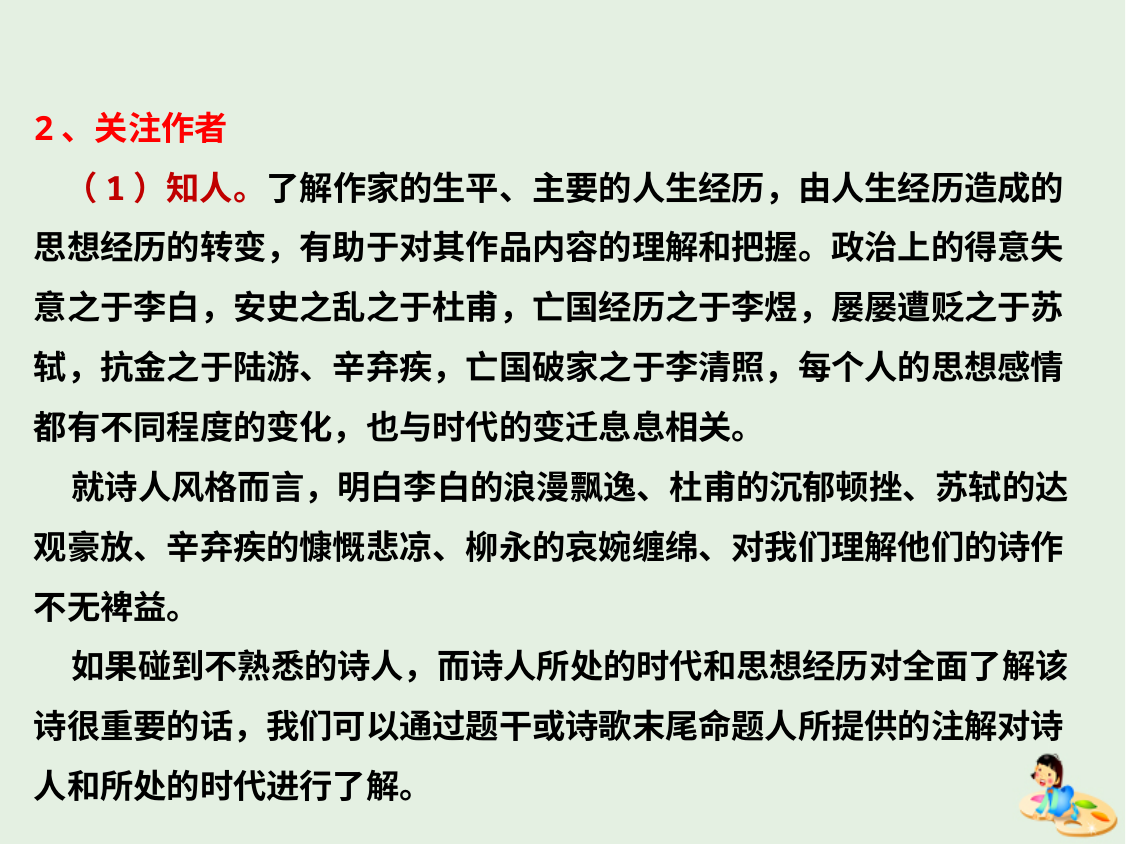

2、关注作者
   （1）知人。了解作家的生平、主要的人生经历，由人生经历造成的思想经历的转变，有助于对其作品内容的理解和把握。政治上的得意失意之于李白，安史之乱之于杜甫，亡国经历之于李煜，屡屡遭贬之于苏轼，抗金之于陆游、辛弃疾，亡国破家之于李清照，每个人的思想感情都有不同程度的变化，也与时代的变迁息息相关。
    就诗人风格而言，明白李白的浪漫飘逸、杜甫的沉郁顿挫、苏轼的达观豪放、辛弃疾的慷慨悲凉、柳永的哀婉缠绵、对我们理解他们的诗作不无裨益。
    如果碰到不熟悉的诗人，而诗人所处的时代和思想经历对全面了解该诗很重要的话，我们可以通过题干或诗歌末尾命题人所提供的注解对诗人和所处的时代进行了解。